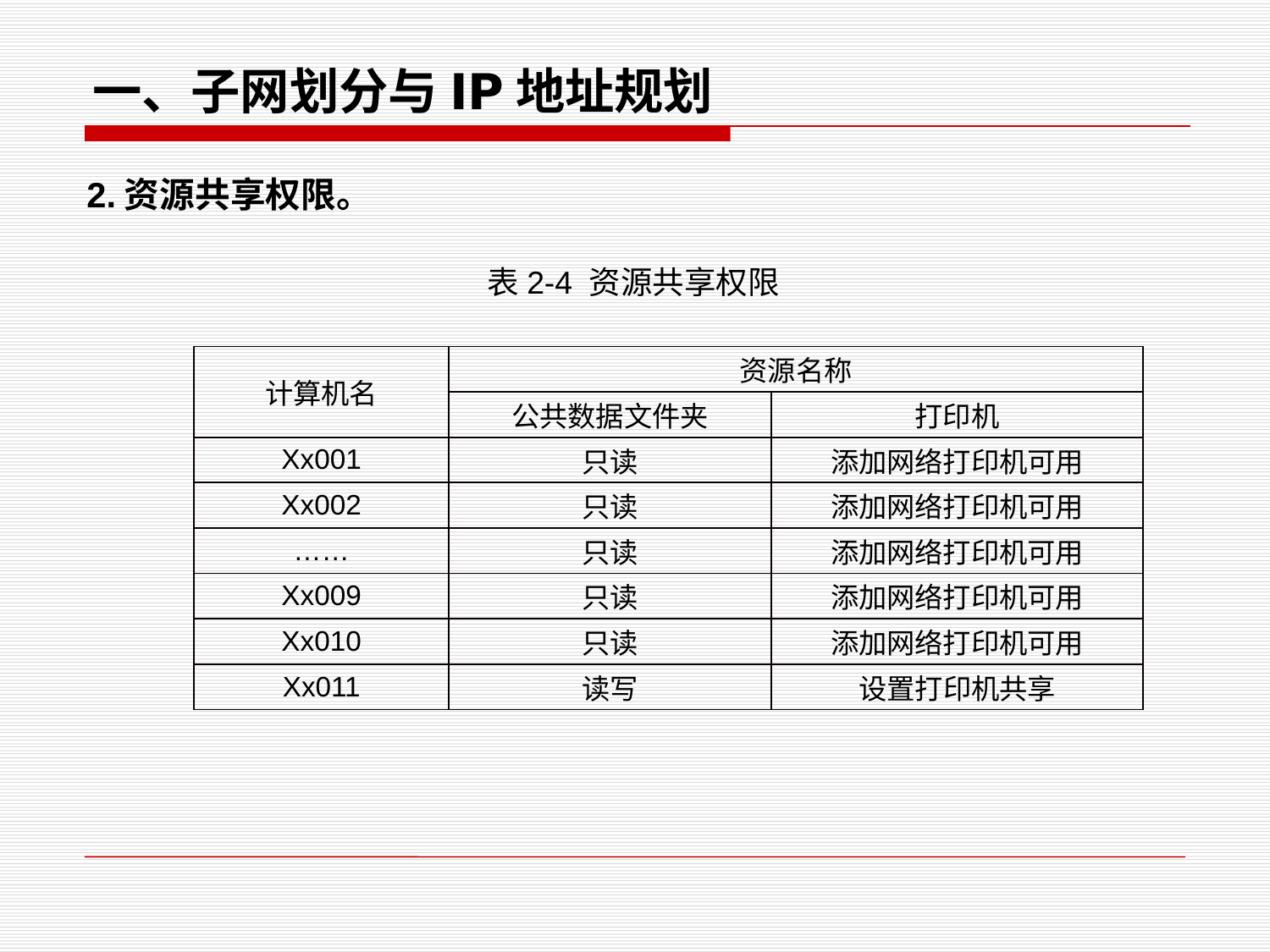

一、子网划分与IP地址规划
    2.资源共享权限。

表2-4 资源共享权限
| 计算机名 | 资源名称 |  |
| --- | --- | --- |
|  | 公共数据文件夹 | 打印机 |
| Xx001 | 只读 | 添加网络打印机可用 |
| Xx002 | 只读 | 添加网络打印机可用 |
| …… | 只读 | 添加网络打印机可用 |
| Xx009 | 只读 | 添加网络打印机可用 |
| Xx010 | 只读 | 添加网络打印机可用 |
| Xx011 | 读写 | 设置打印机共享 |
44